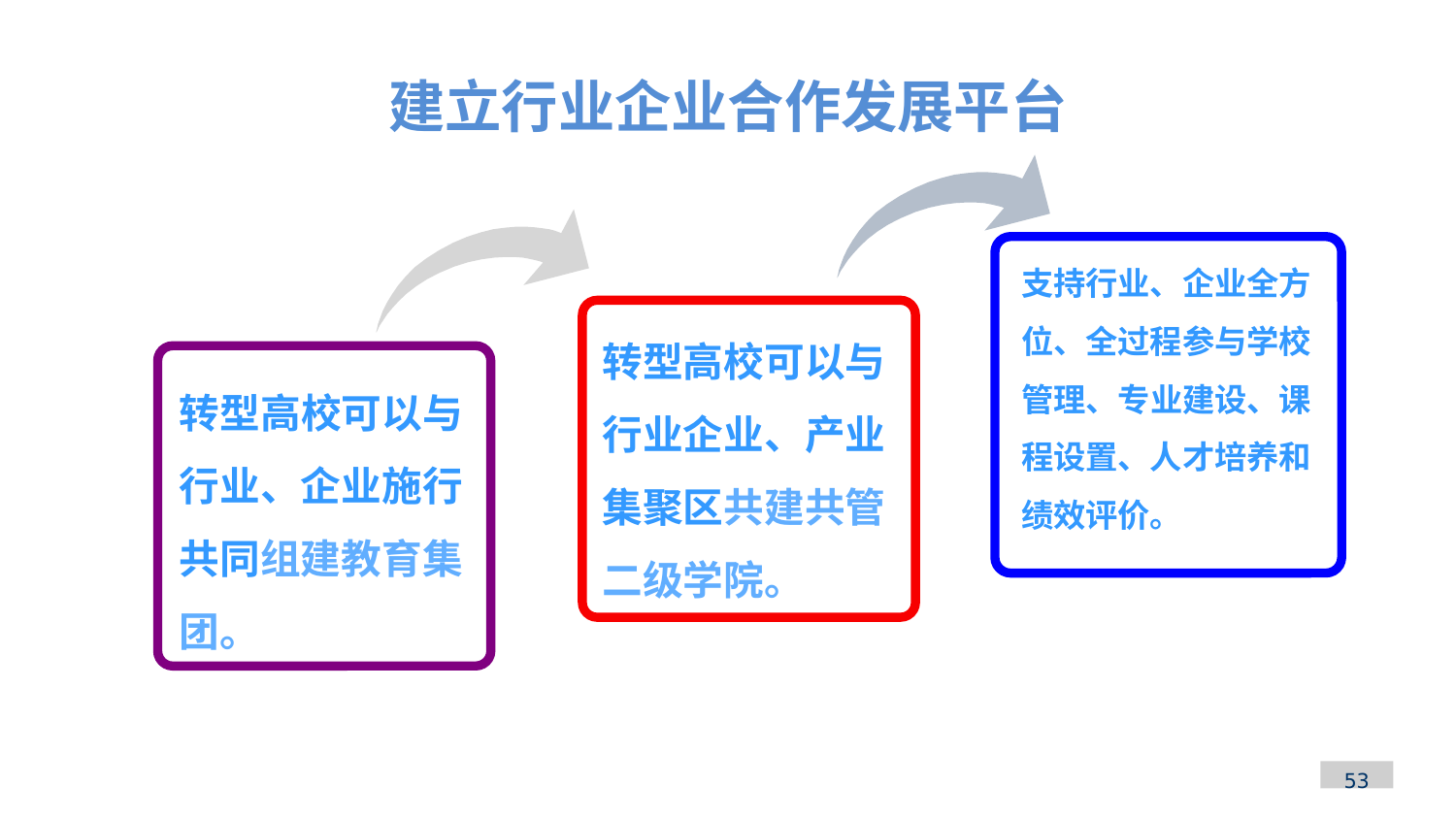

建立行业企业合作发展平台

支持行业、企业全方位、全过程参与学校管理、专业建设、课程设置、人才培养和绩效评价。

转型高校可以与行业企业、产业集聚区共建共管二级学院。

转型高校可以与行业、企业施行共同组建教育集团。

53